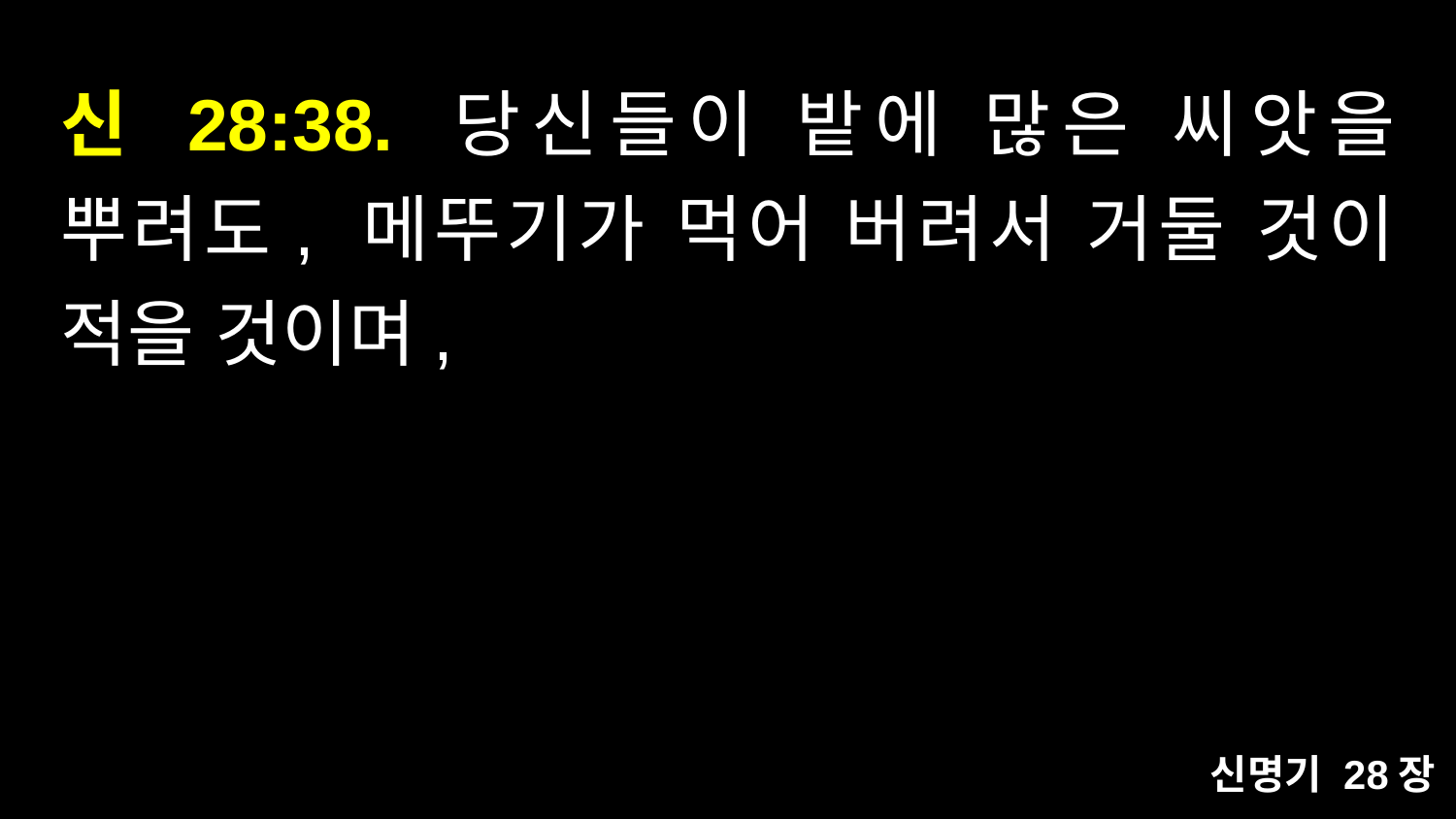

# 신 28:38. 당신들이 밭에 많은 씨앗을 뿌려도, 메뚜기가 먹어 버려서 거둘 것이 적을 것이며,
신명기 28장